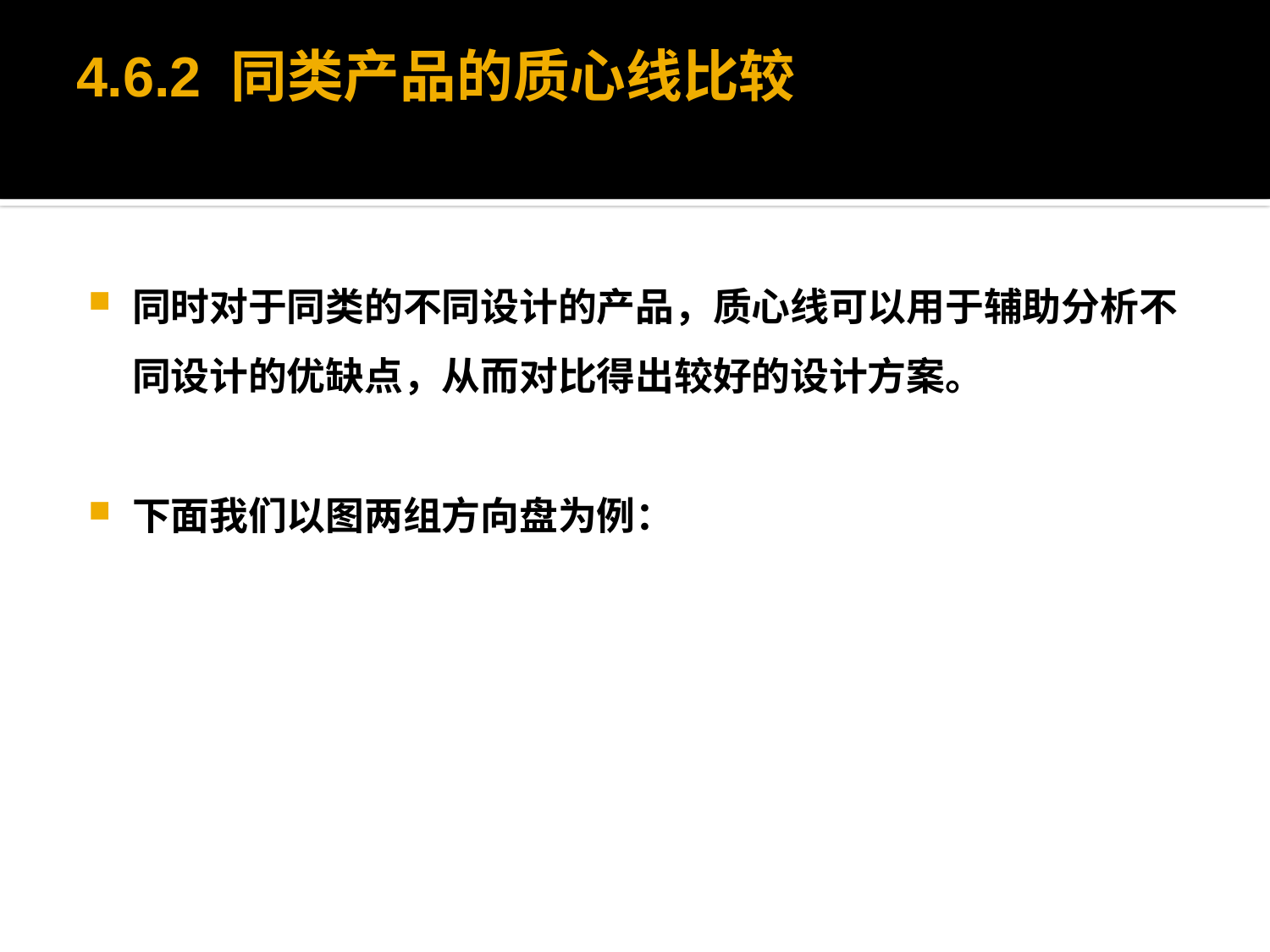

# 4.6.2 同类产品的质心线比较
同时对于同类的不同设计的产品，质心线可以用于辅助分析不同设计的优缺点，从而对比得出较好的设计方案。

下面我们以图两组方向盘为例：